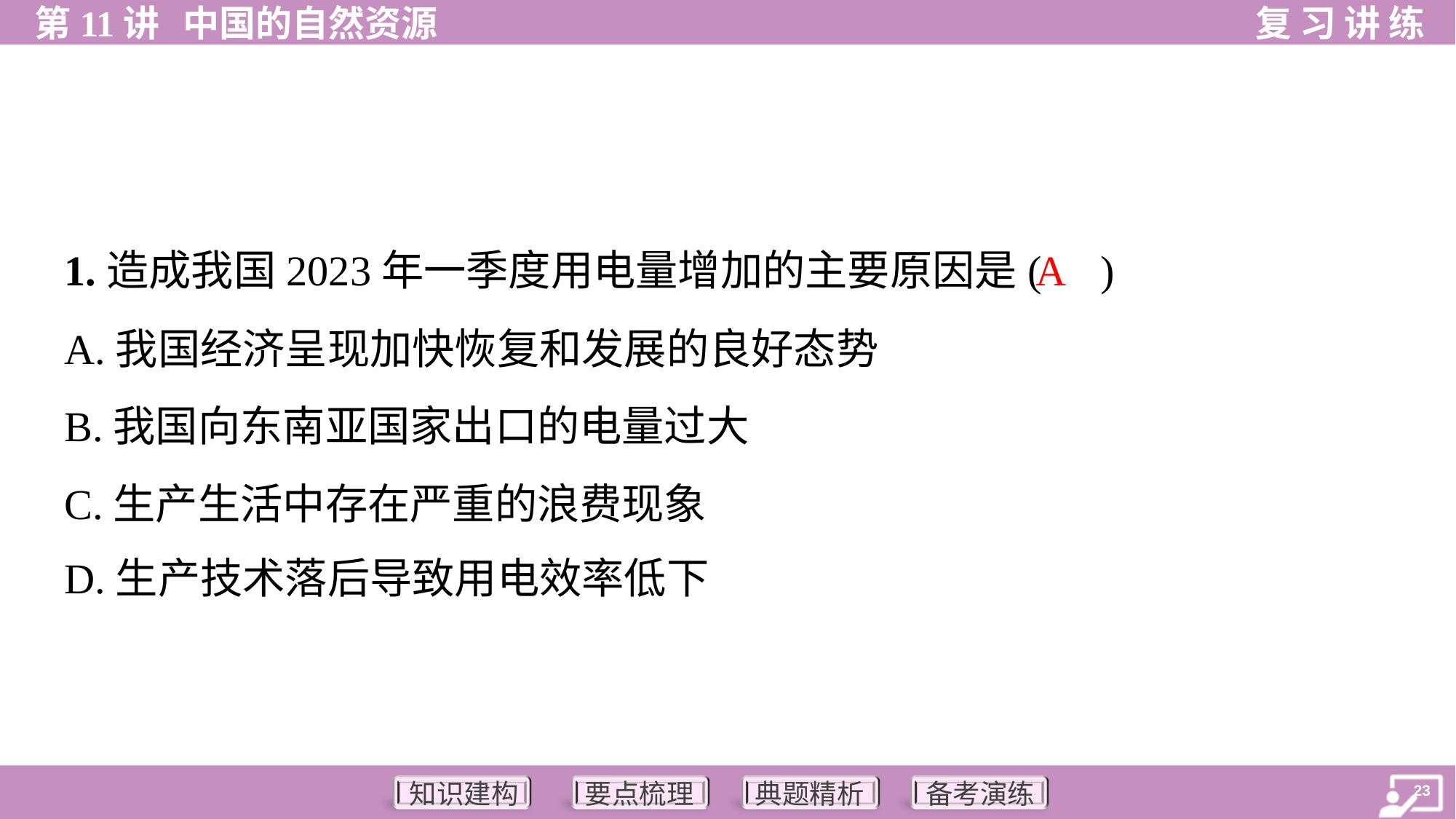

A
1.造成我国2023年一季度用电量增加的主要原因是(     )
A.我国经济呈现加快恢复和发展的良好态势
B.我国向东南亚国家出口的电量过大
C.生产生活中存在严重的浪费现象
D.生产技术落后导致用电效率低下